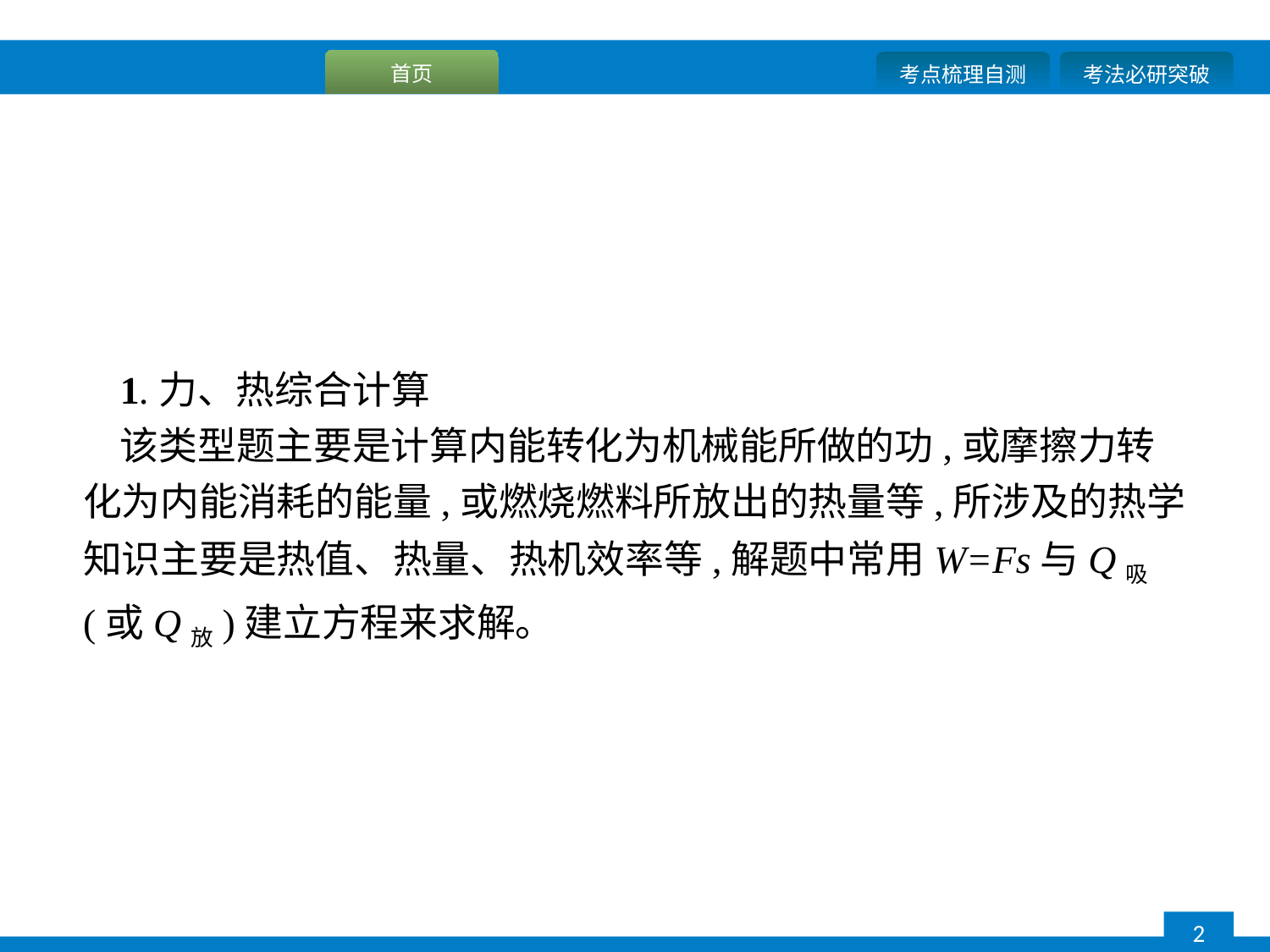

1.力、热综合计算
该类型题主要是计算内能转化为机械能所做的功,或摩擦力转化为内能消耗的能量,或燃烧燃料所放出的热量等,所涉及的热学知识主要是热值、热量、热机效率等,解题中常用W=Fs与Q吸(或Q放)建立方程来求解。